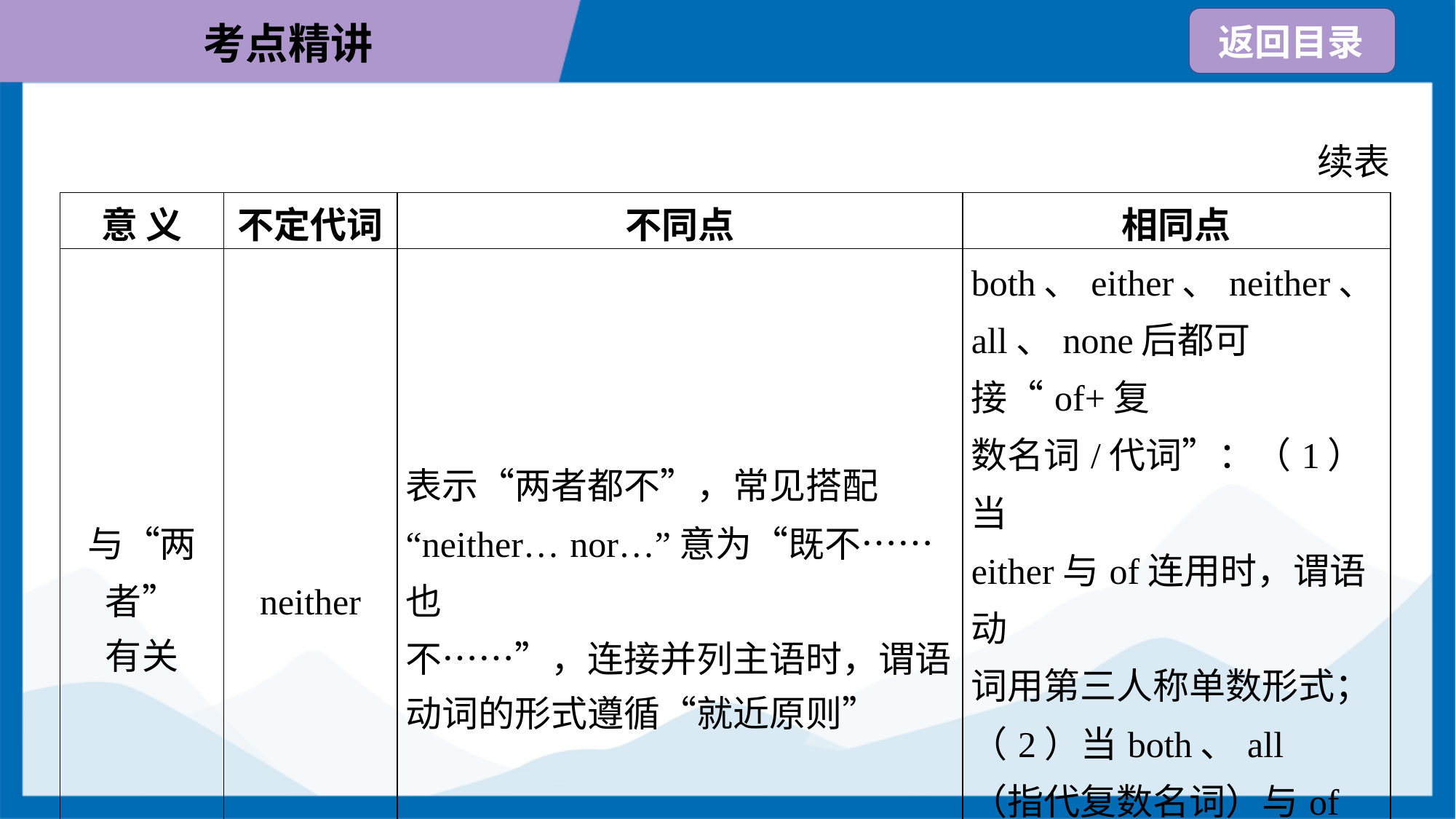

续表
| 意 义 | 不定代词 | 不同点 | 相同点 |
| --- | --- | --- | --- |
| 与“两者” 有关 | neither | 表示“两者都不”，常见搭配 “neither… nor…”意为“既不……也 不……”，连接并列主语时，谓语 动词的形式遵循“就近原则” | both、either、neither、 all、none后都可接“of+复 数名词/代词”：（1）当 either与of连用时，谓语动 词用第三人称单数形式； （2）当both、all （指代复数名词）与of 连用时，谓语动词用复数形式； |